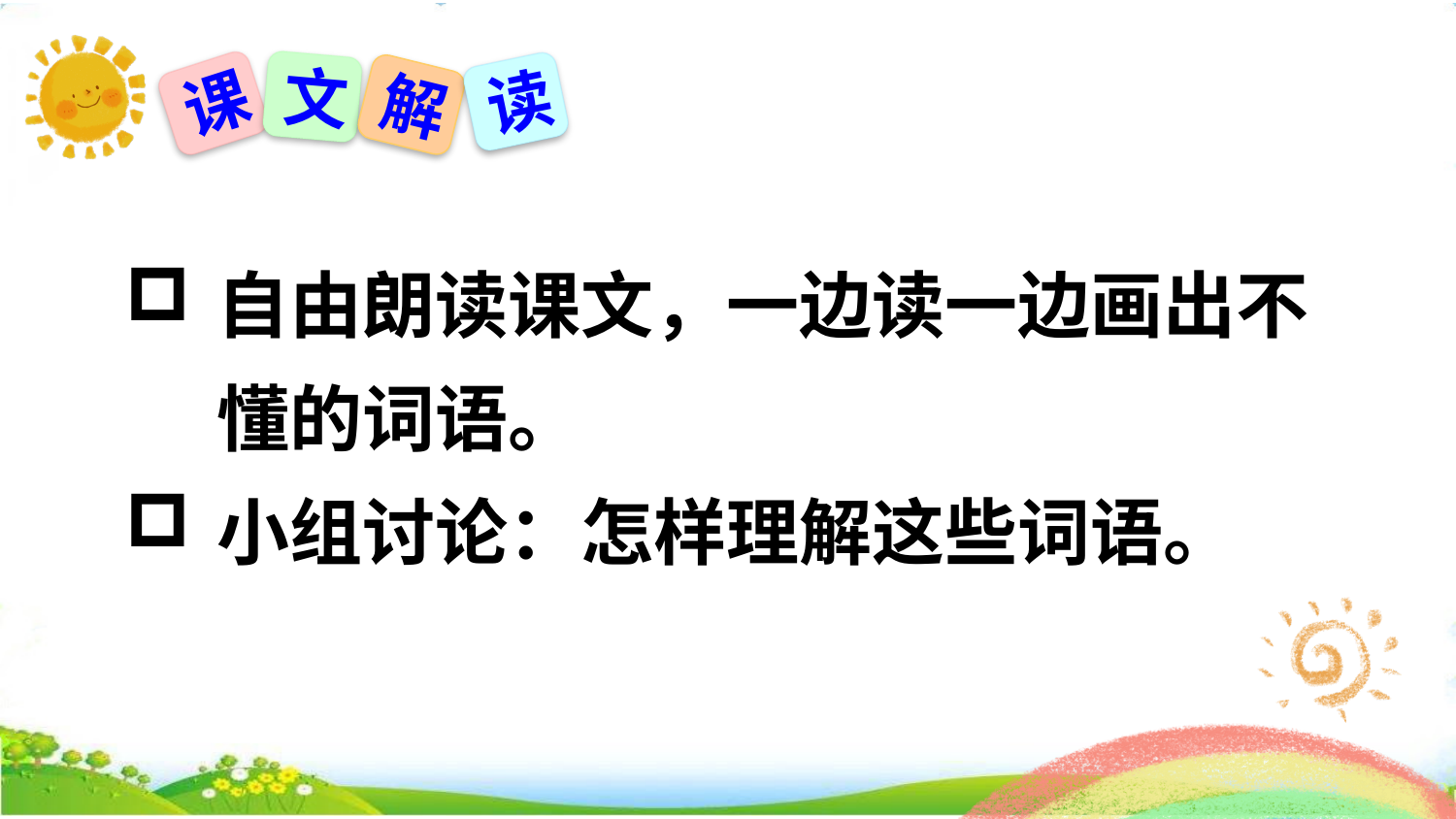

文
读
课
解
自由朗读课文，一边读一边画出不懂的词语。
小组讨论：怎样理解这些词语。